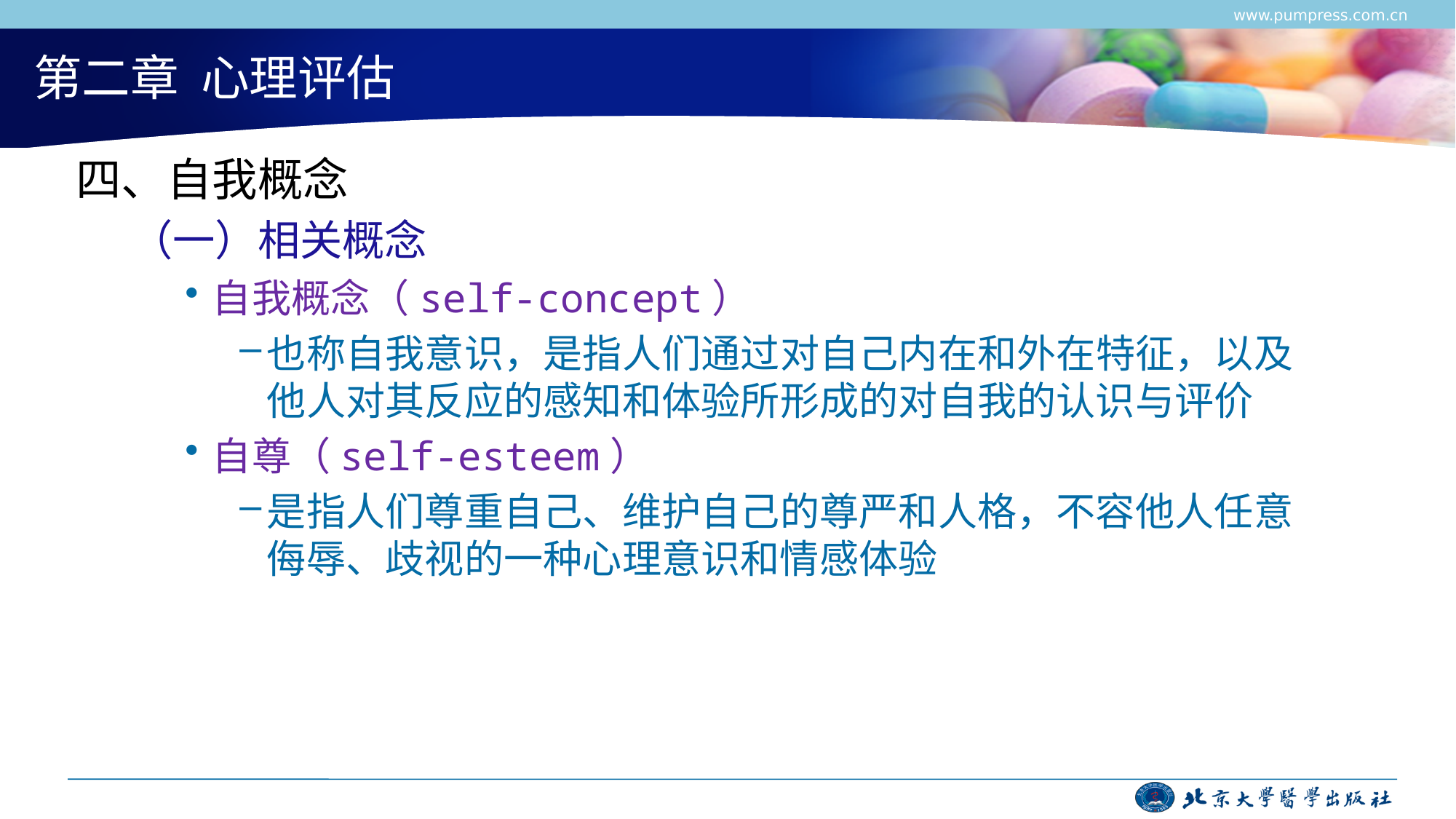

www.pumpress.com.cn
# 第二章  心理评估
四、自我概念
（一）相关概念
自我概念（self-concept）
也称自我意识，是指人们通过对自己内在和外在特征，以及他人对其反应的感知和体验所形成的对自我的认识与评价
自尊（self-esteem）
是指人们尊重自己、维护自己的尊严和人格，不容他人任意侮辱、歧视的一种心理意识和情感体验